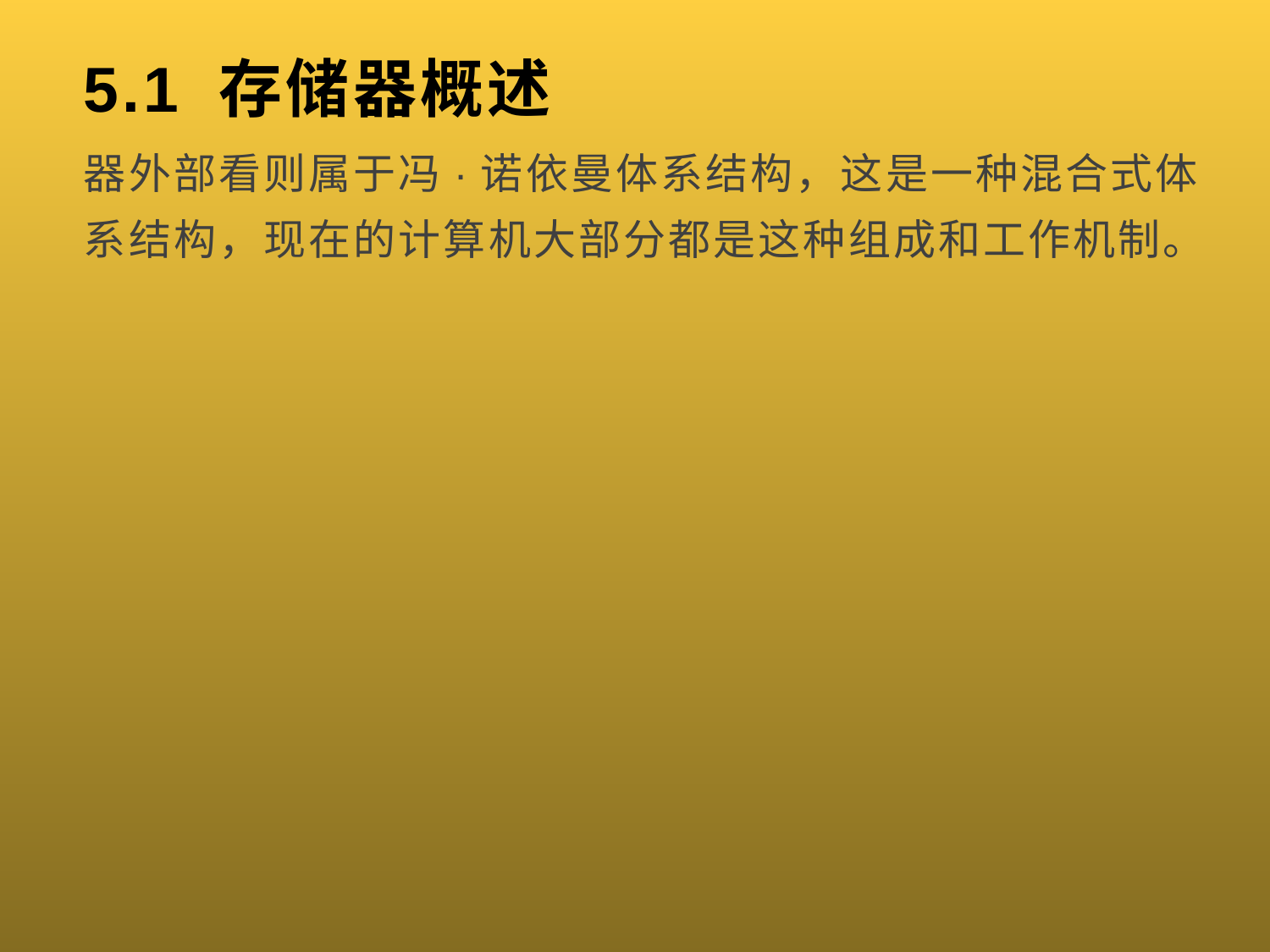

# 5.1 存储器概述
器外部看则属于冯·诺依曼体系结构，这是一种混合式体系结构，现在的计算机大部分都是这种组成和工作机制。